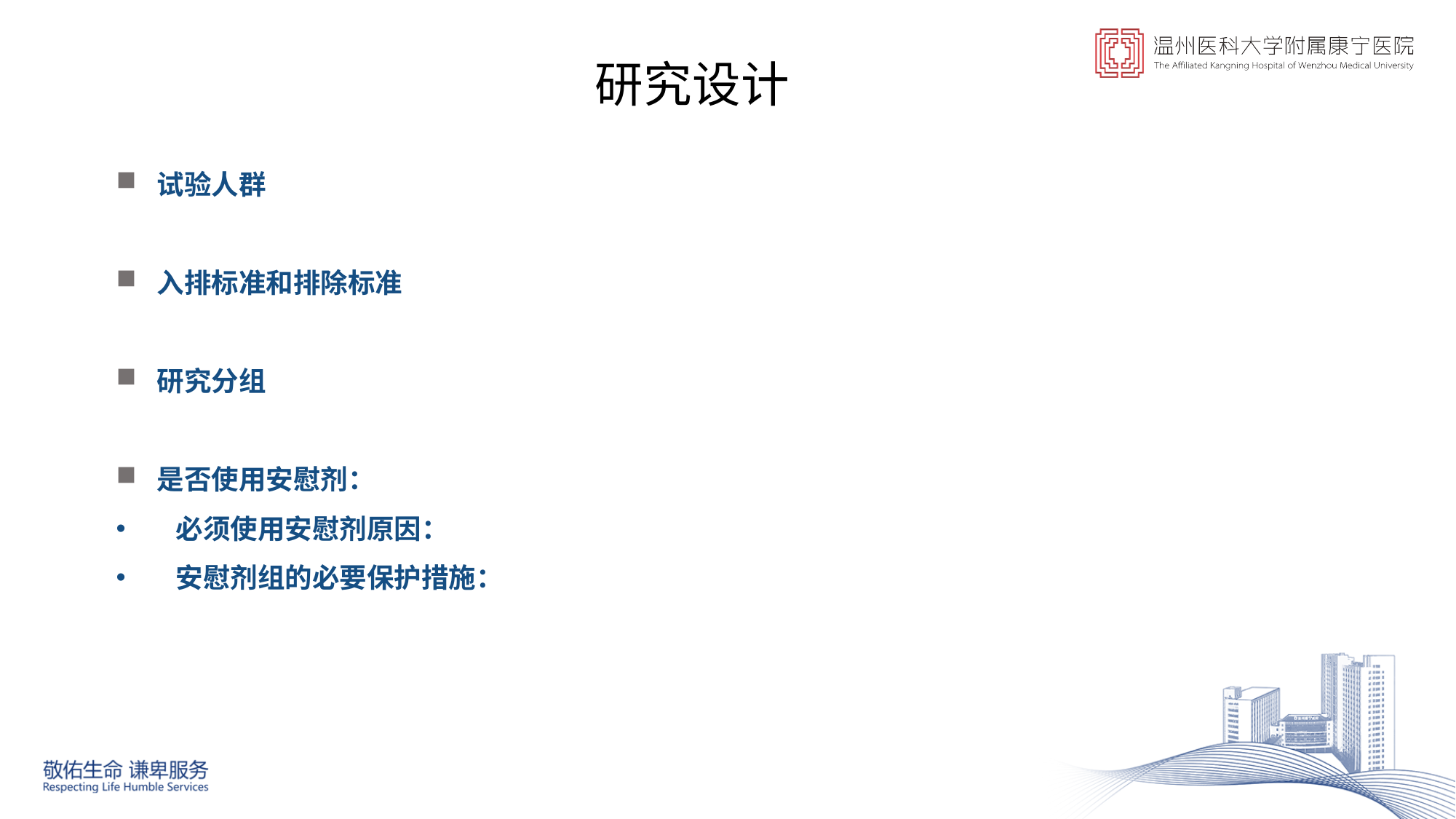

研究设计
试验人群

入排标准和排除标准

研究分组

是否使用安慰剂：
  必须使用安慰剂原因：
  安慰剂组的必要保护措施：